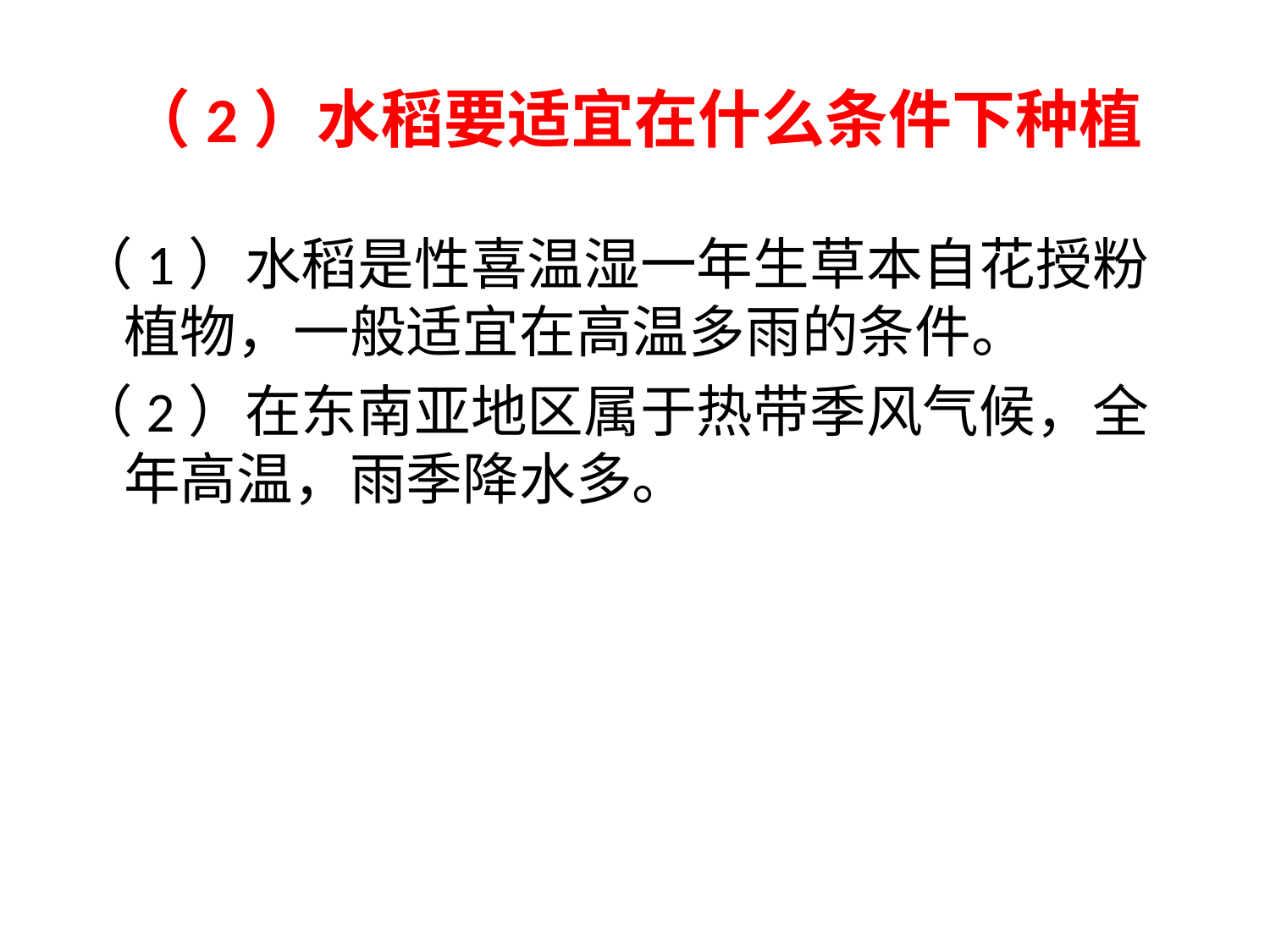

# （2）水稻要适宜在什么条件下种植
（1）水稻是性喜温湿一年生草本自花授粉植物，一般适宜在高温多雨的条件。
（2）在东南亚地区属于热带季风气候，全年高温，雨季降水多。